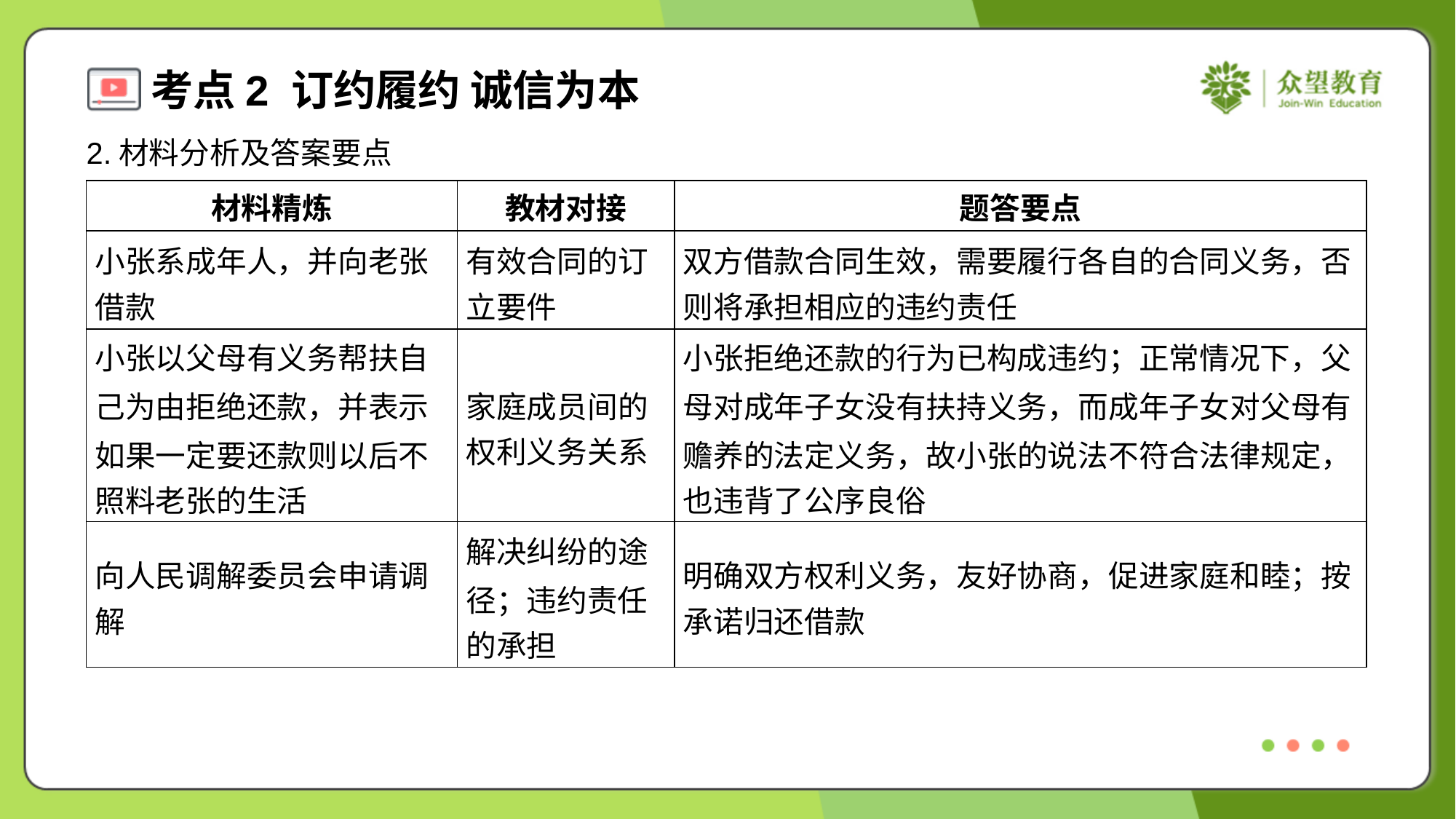

2.材料分析及答案要点
| 材料精炼 | 教材对接 | 题答要点 |
| --- | --- | --- |
| 小张系成年人，并向老张 借款 | 有效合同的订 立要件 | 双方借款合同生效，需要履行各自的合同义务，否 则将承担相应的违约责任 |
| 小张以父母有义务帮扶自 己为由拒绝还款，并表示 如果一定要还款则以后不 照料老张的生活 | 家庭成员间的 权利义务关系 | 小张拒绝还款的行为已构成违约；正常情况下，父 母对成年子女没有扶持义务，而成年子女对父母有 赡养的法定义务，故小张的说法不符合法律规定， 也违背了公序良俗 |
| 向人民调解委员会申请调 解 | 解决纠纷的途 径；违约责任 的承担 | 明确双方权利义务，友好协商，促进家庭和睦；按 承诺归还借款 |